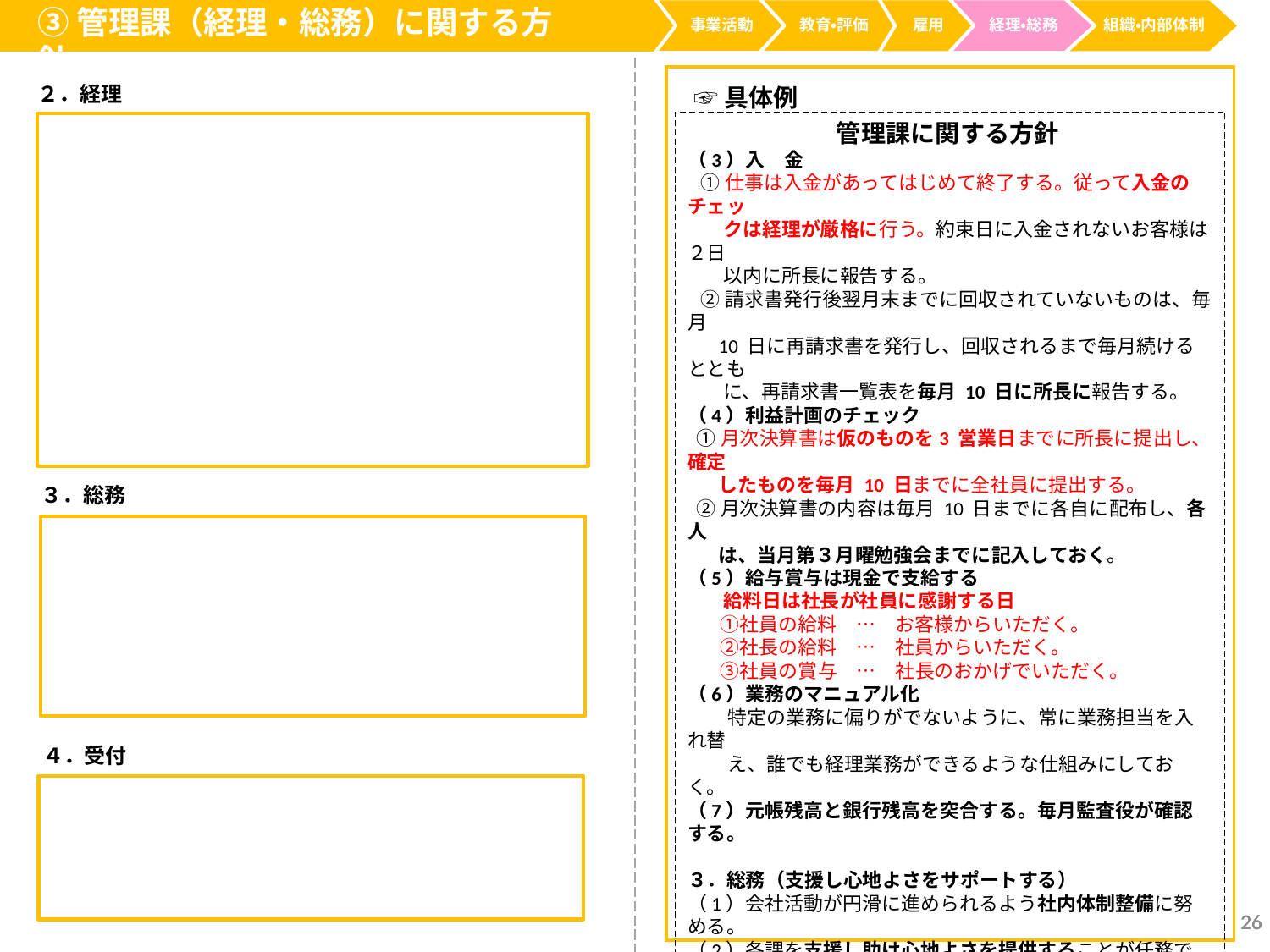

③管理課（経理・総務）に関する方針
事業活動
経理・総務
教育・評価
雇用
組織・内部体制

２．経理
☞具体例
管理課に関する方針
（3）入　金
   ①仕事は入金があってはじめて終了する。従って入金のチェッ
       クは経理が厳格に行う。約束日に入金されないお客様は２日
       以内に所長に報告する。
   ②請求書発行後翌月末までに回収されていないものは、毎月
       10 日に再請求書を発行し、回収されるまで毎月続けるととも
       に、再請求書一覧表を毎月 10 日に所長に報告する。
（4）利益計画のチェック
  ①月次決算書は仮のものを3 営業日までに所長に提出し、確定
      したものを毎月 10 日までに全社員に提出する。
  ②月次決算書の内容は毎月 10 日までに各自に配布し、各人
      は、当月第３月曜勉強会までに記入しておく。
（5）給与賞与は現金で支給する
       給料日は社長が社員に感謝する日
  　①社員の給料　…　お客様からいただく。
  　②社長の給料　…　社員からいただく。
 　 ③社員の賞与　…　社長のおかげでいただく。
（6）業務のマニュアル化
        特定の業務に偏りがでないように、常に業務担当を入れ替
        え、誰でも経理業務ができるような仕組みにしておく。
（7）元帳残高と銀行残高を突合する。毎月監査役が確認する。

３．総務（支援し心地よさをサポートする）
（1）会社活動が円滑に進められるよう社内体制整備に努める。
（2）各課を支援し助け心地よさを提供することが任務である。
（3）いつ人事異動があっても困らないように「総務マニュアル」を
       常に更新・改正をする。
（4）総務・受付は、心のやさしさが一番大切です。

４．受付（一番大切で、一番難しい）
　　受付は、我社の顔であり、代表です。マナー、言葉遣いに注
　　意し、いつも笑顔でお客様にとって心地よいサービスをして下
　　さい。

３．総務

４．受付

26
26
26